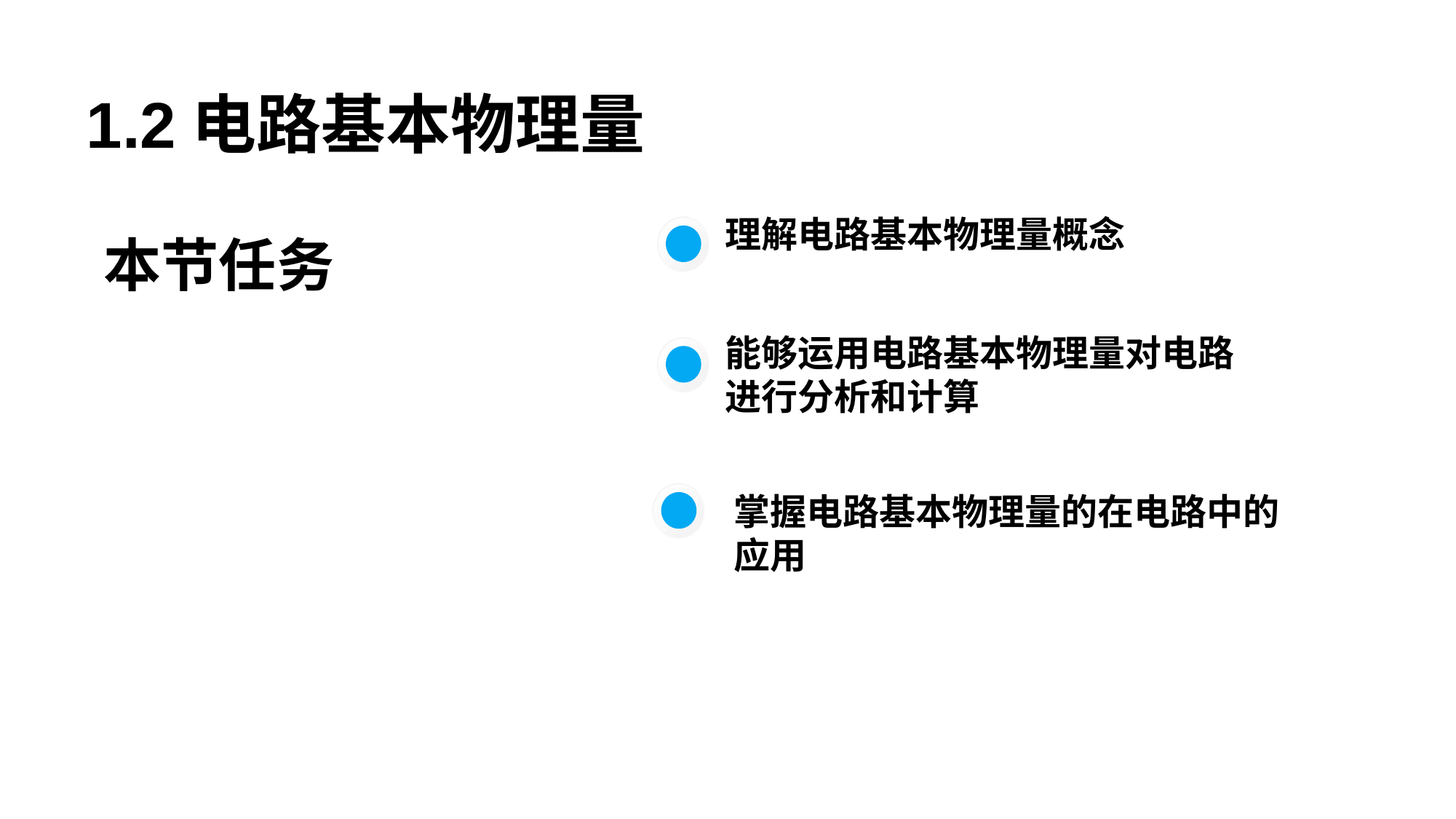

1.2电路基本物理量
理解电路基本物理量概念

本节任务
能够运用电路基本物理量对电路进行分析和计算

掌握电路基本物理量的在电路中的应用